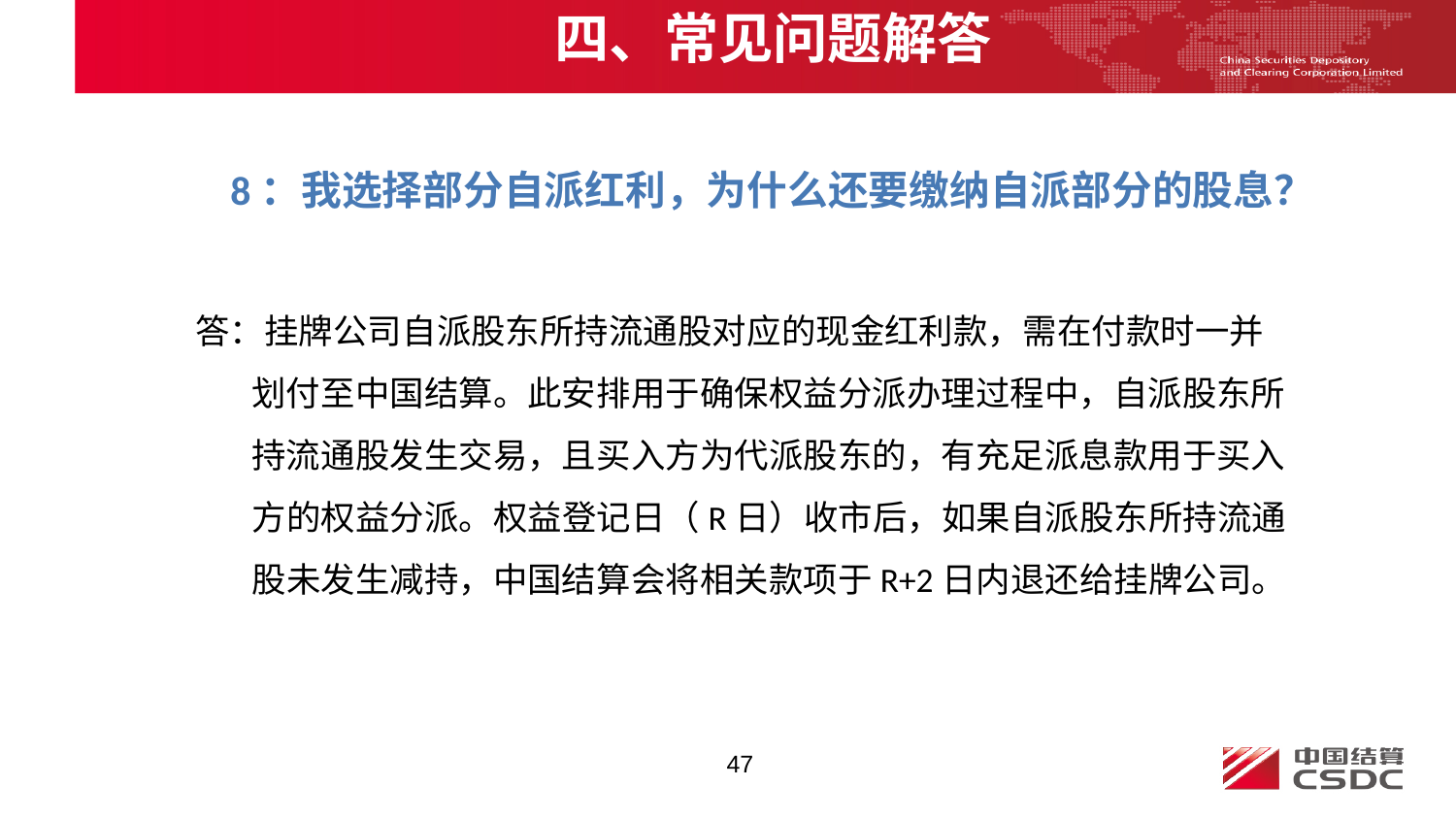

四、常见问题解答
8：我选择部分自派红利，为什么还要缴纳自派部分的股息？
 答：挂牌公司自派股东所持流通股对应的现金红利款，需在付款时一并划付至中国结算。此安排用于确保权益分派办理过程中，自派股东所持流通股发生交易，且买入方为代派股东的，有充足派息款用于买入方的权益分派。权益登记日（R日）收市后，如果自派股东所持流通股未发生减持，中国结算会将相关款项于R+2日内退还给挂牌公司。
47